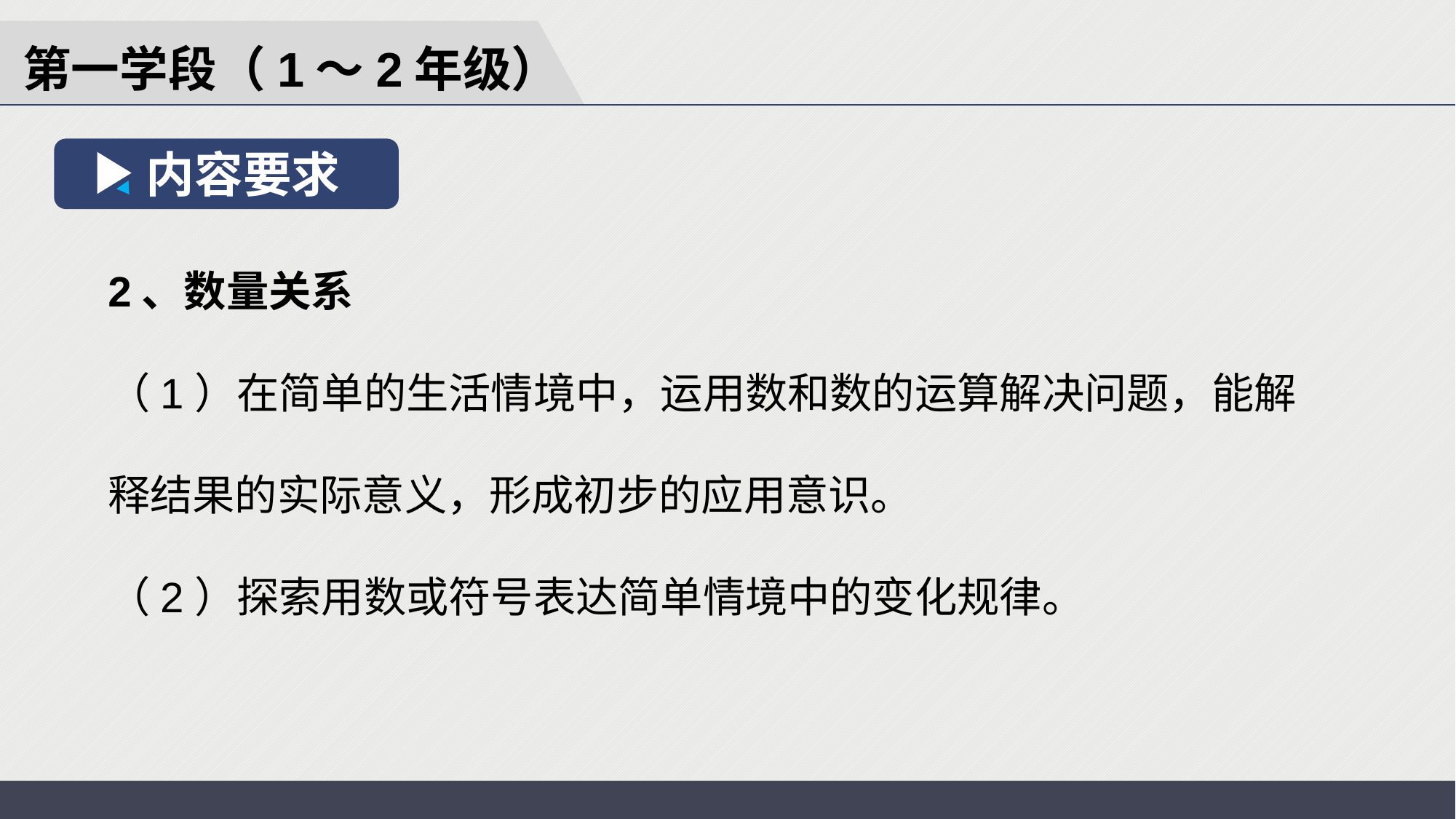

第一学段（1～2年级）
内容要求

2、数量关系
（1）在简单的生活情境中，运用数和数的运算解决问题，能解释结果的实际意义，形成初步的应用意识。
（2）探索用数或符号表达简单情境中的变化规律。